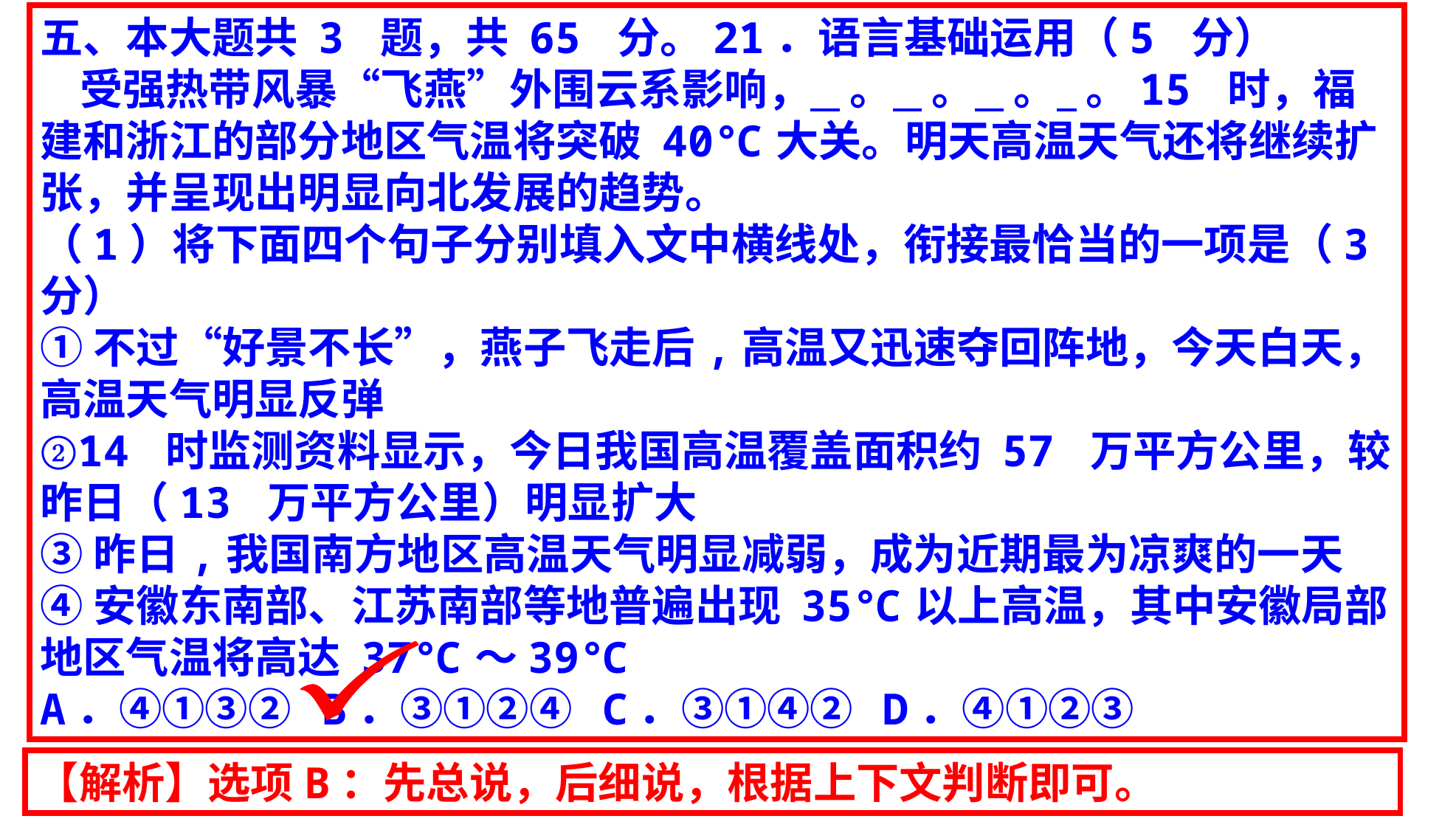

五、本大题共 3 题，共 65 分。21．语言基础运用（5 分）
   受强热带风暴“飞燕”外围云系影响，    。    。    。   。15 时，福建和浙江的部分地区气温将突破 40℃大关。明天高温天气还将继续扩张，并呈现出明显向北发展的趋势。
（1）将下面四个句子分别填入文中横线处，衔接最恰当的一项是（3 分）
①不过“好景不长”，燕子飞走后,高温又迅速夺回阵地，今天白天，高温天气明显反弹
②14 时监测资料显示，今日我国高温覆盖面积约 57 万平方公里，较昨日（13 万平方公里）明显扩大
③昨日,我国南方地区高温天气明显减弱，成为近期最为凉爽的一天
④安徽东南部、江苏南部等地普遍出现 35℃以上高温，其中安徽局部地区气温将高达 37℃～39℃
A．④①③②  B．③①②④  C．③①④②  D．④①②③

【解析】选项B：先总说，后细说，根据上下文判断即可。